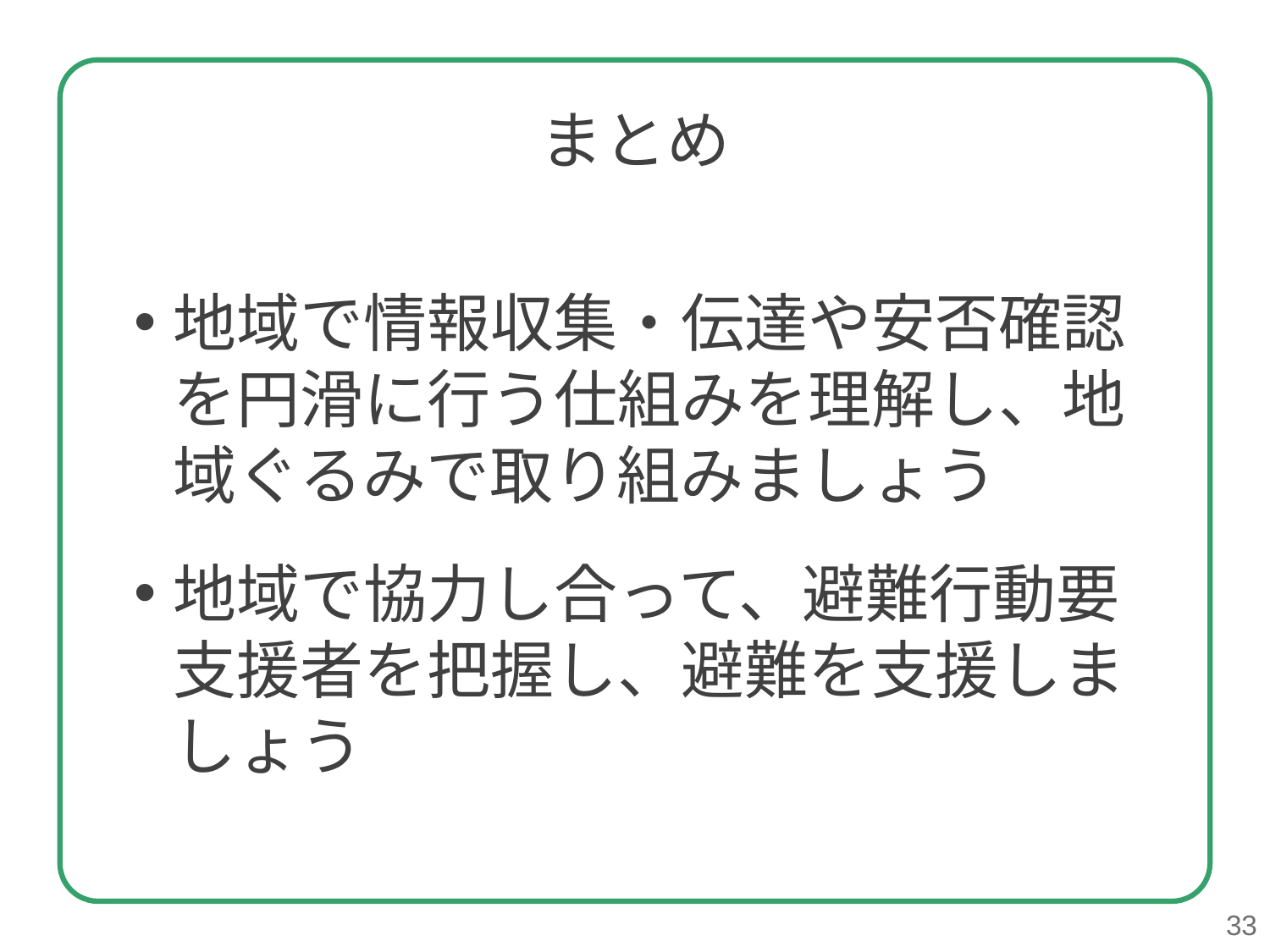

まとめ
地域で情報収集・伝達や安否確認を円滑に行う仕組みを理解し、地域ぐるみで取り組みましょう
地域で協力し合って、避難行動要支援者を把握し、避難を支援しましょう
33